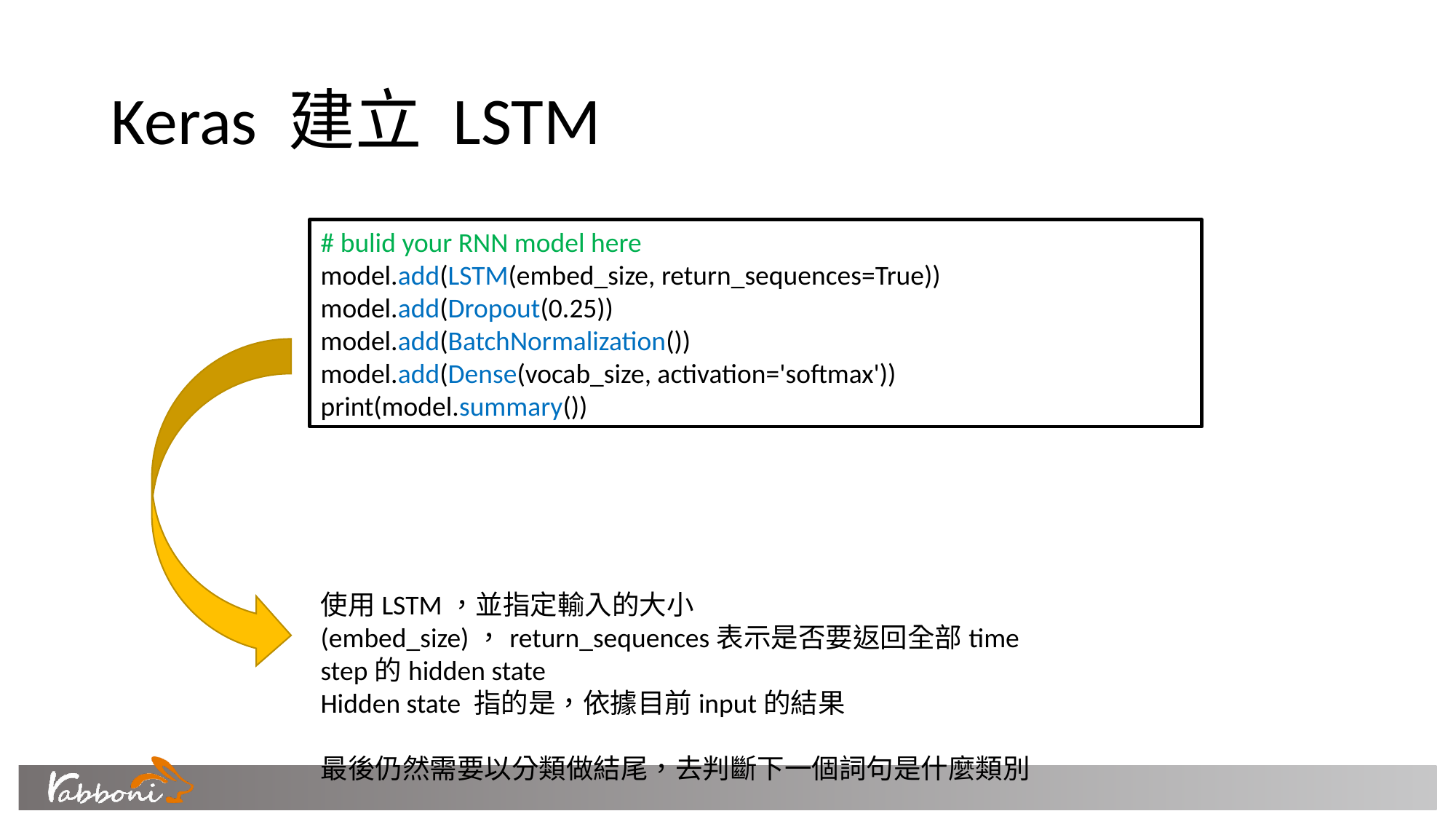

# Keras 建立 LSTM
# bulid your RNN model here
model.add(LSTM(embed_size, return_sequences=True))
model.add(Dropout(0.25))
model.add(BatchNormalization())
model.add(Dense(vocab_size, activation='softmax'))
print(model.summary())

使用LSTM，並指定輸入的大小(embed_size)，return_sequences表示是否要返回全部time step的hidden state
Hidden state 指的是，依據目前input的結果

最後仍然需要以分類做結尾，去判斷下一個詞句是什麼類別